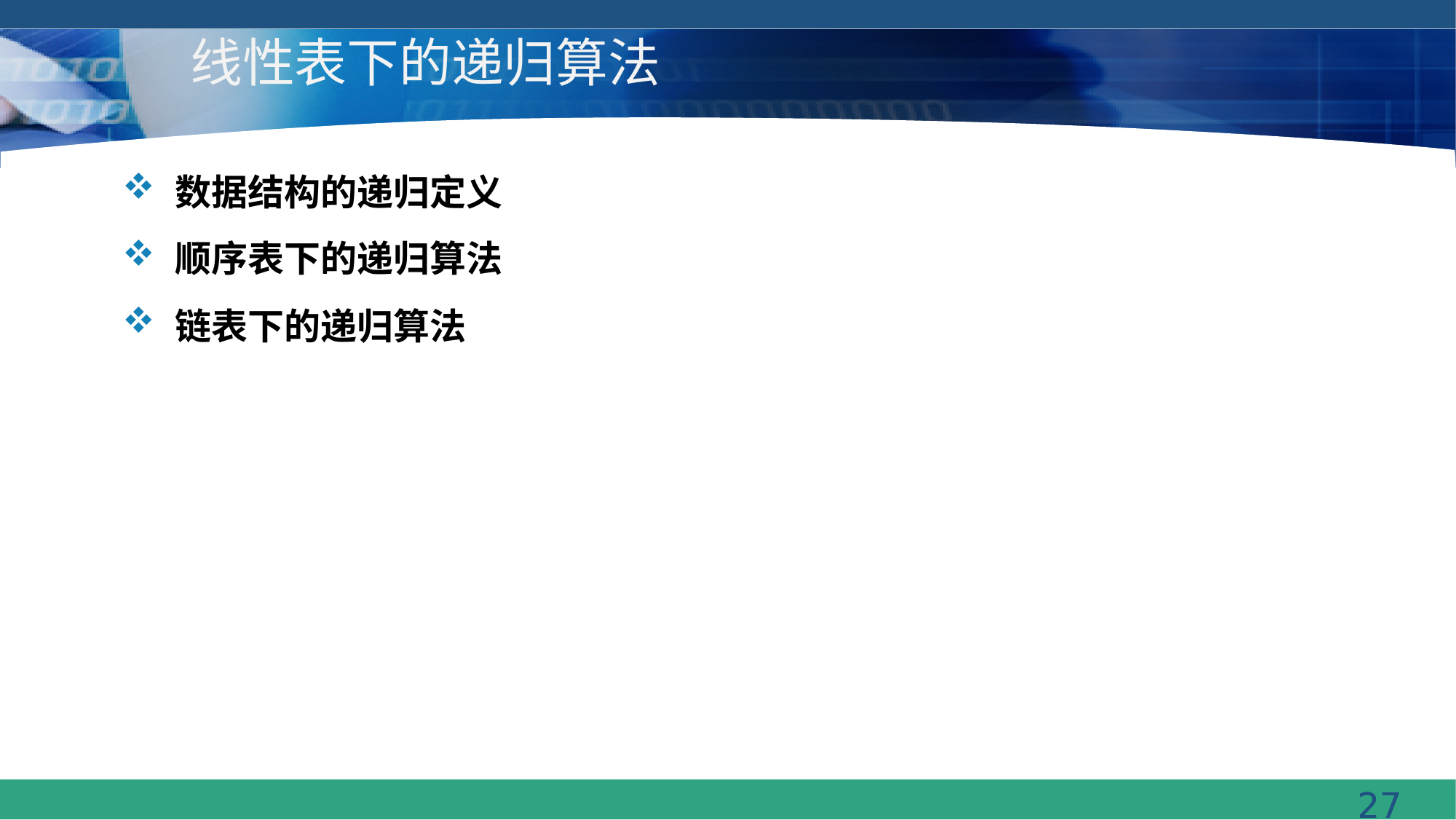

# 线性表下的递归算法
数据结构的递归定义
顺序表下的递归算法
链表下的递归算法